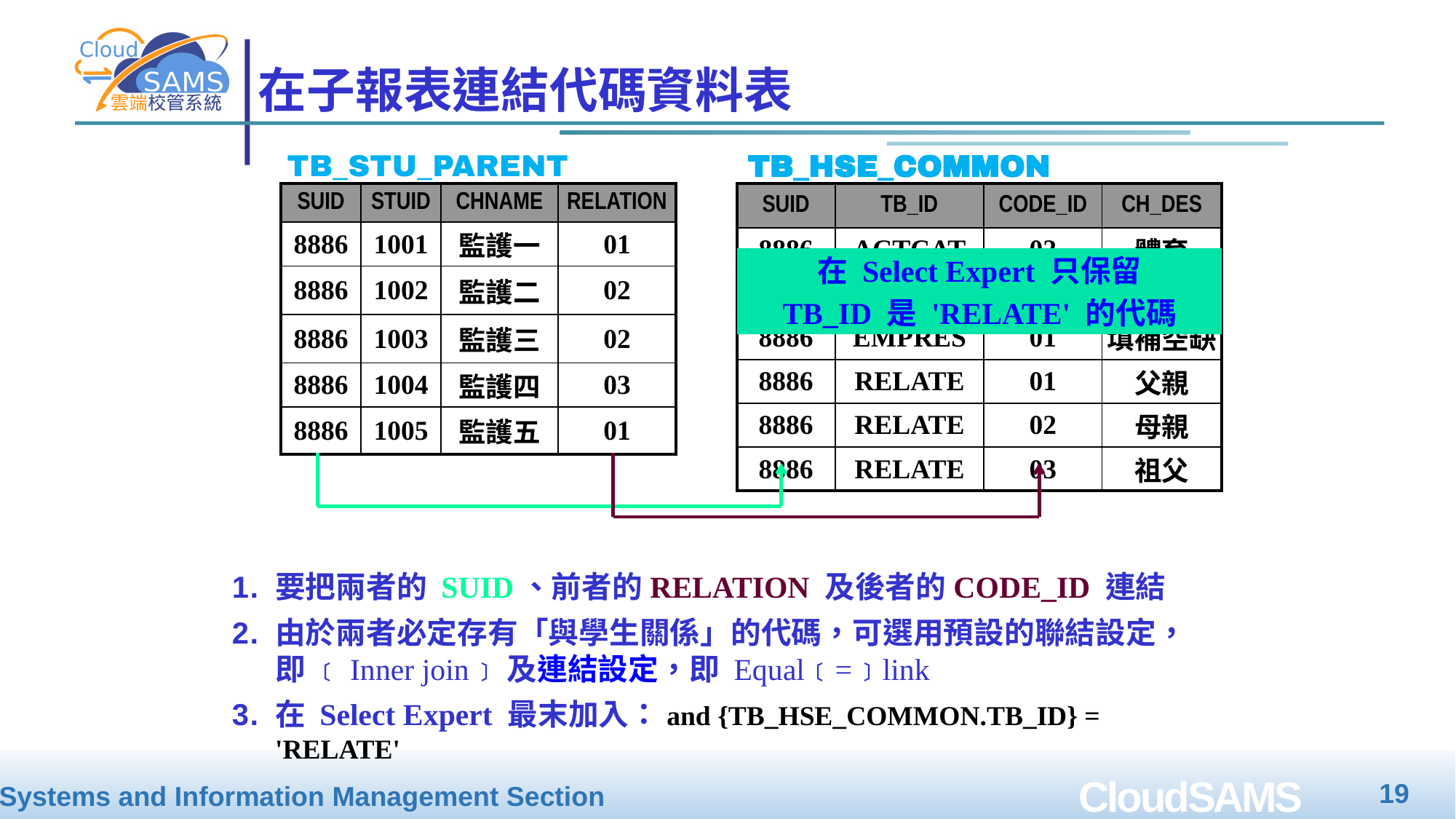

# 在子報表連結代碼資料表
TB_HSE_COMMON
TB_STU_PARENT
| SUID | STUID | CHNAME | RELATION |
| --- | --- | --- | --- |
| 8886 | 1001 | 監護一 | 01 |
| 8886 | 1002 | 監護二 | 02 |
| 8886 | 1003 | 監護三 | 02 |
| 8886 | 1004 | 監護四 | 03 |
| 8886 | 1005 | 監護五 | 01 |
| SUID | TB\_ID | CODE\_ID | CH\_DES |
| --- | --- | --- | --- |
| 8886 | ACTCAT | 02 | 體育 |
| 8886 | ACTCAT | 03 | 藝術 |
| 8886 | EMPRES | 01 | 填補空缺 |
| 8886 | RELATE | 01 | 父親 |
| 8886 | RELATE | 02 | 母親 |
| 8886 | RELATE | 03 | 祖父 |
在 Select Expert 只保留
TB_ID 是 'RELATE' 的代碼

要把兩者的 SUID、前者的RELATION 及後者的CODE_ID 連結
由於兩者必定存有「與學生關係」的代碼，可選用預設的聯結設定，即 ﹝Inner join﹞及連結設定，即 Equal﹝=﹞link
在 Select Expert 最末加入：and {TB_HSE_COMMON.TB_ID} = 'RELATE'
19